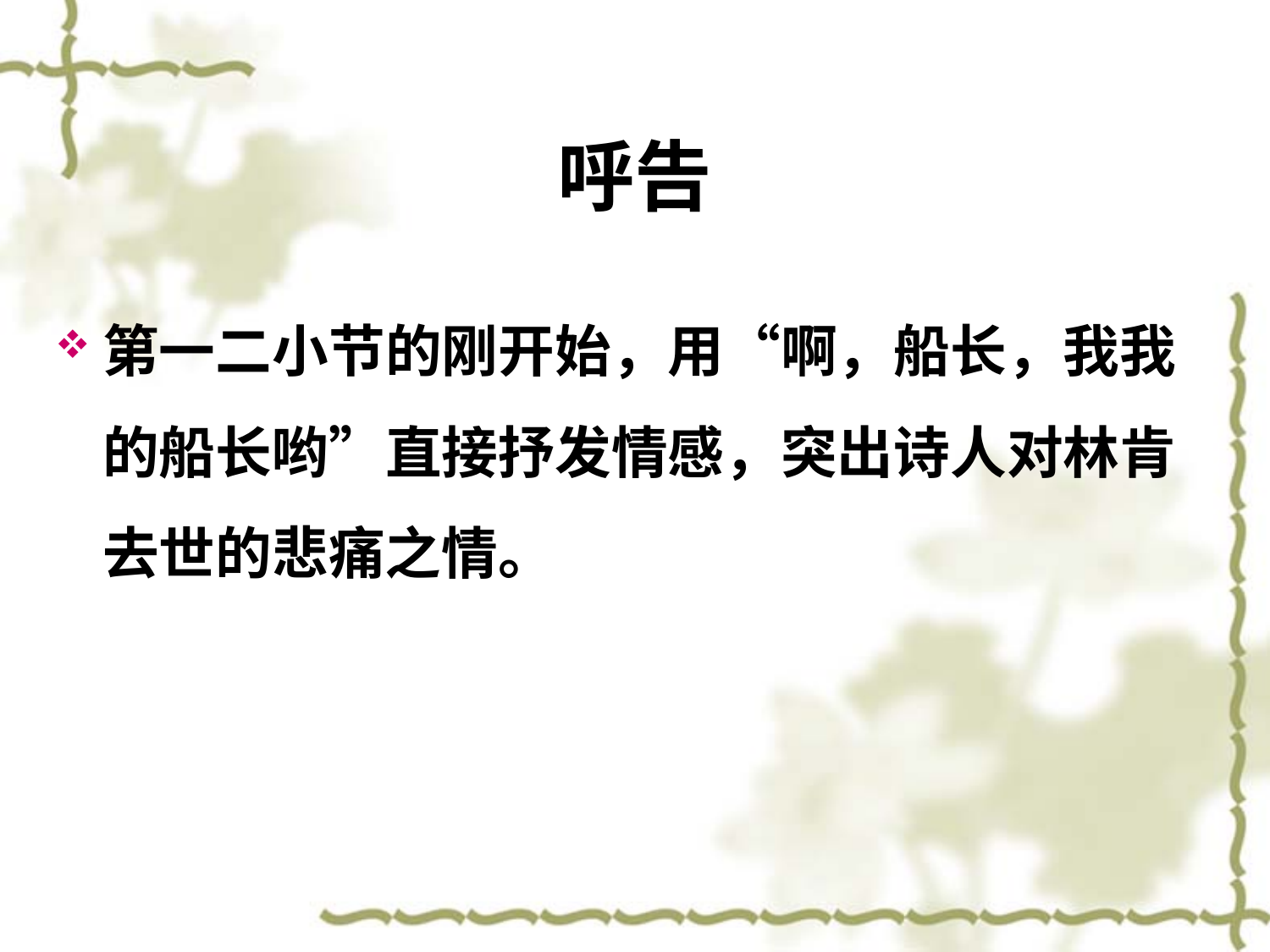

# 呼告
第一二小节的刚开始，用“啊，船长，我我的船长哟”直接抒发情感，突出诗人对林肯去世的悲痛之情。